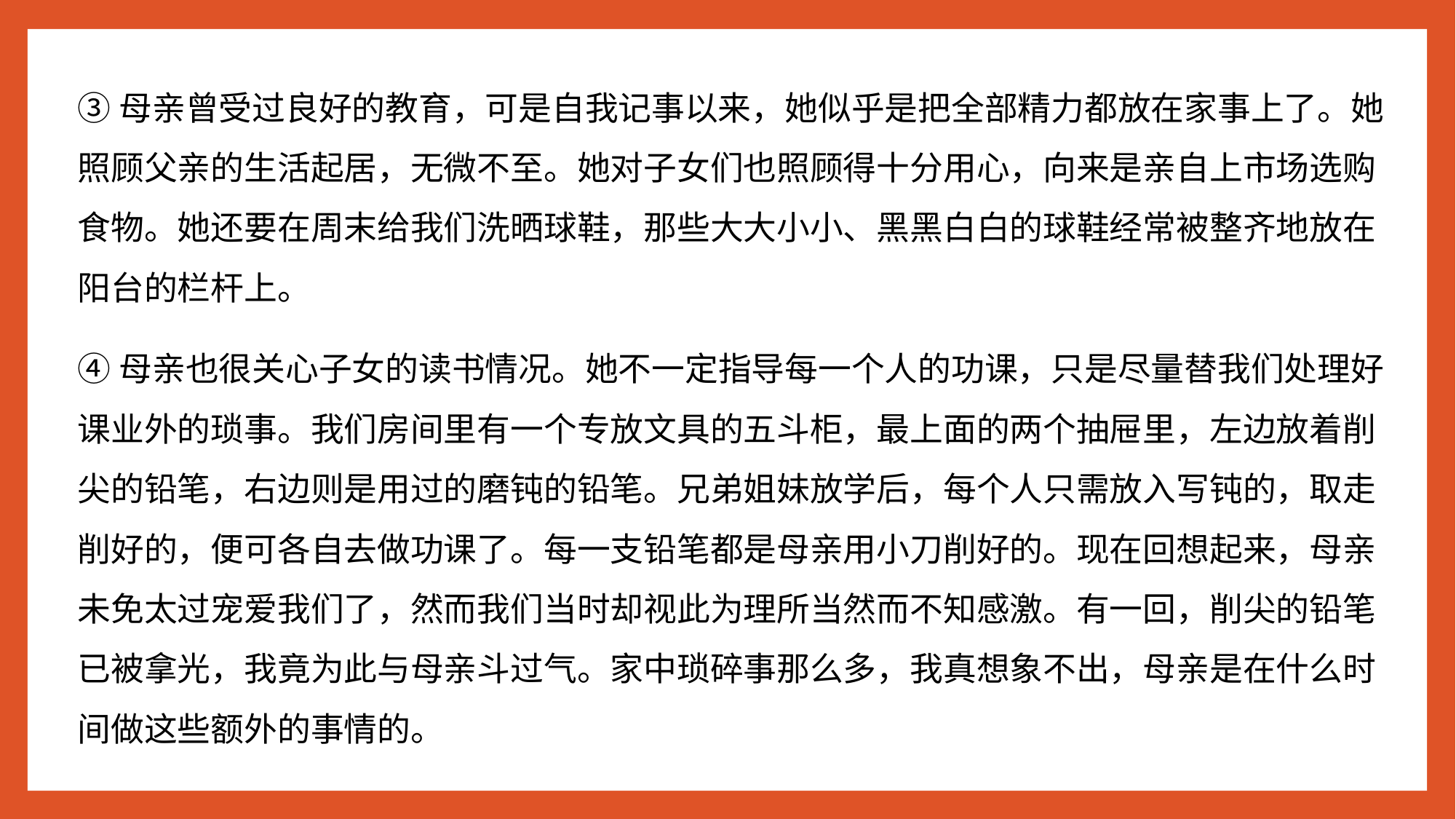

③母亲曾受过良好的教育，可是自我记事以来，她似乎是把全部精力都放在家事上了。她照顾父亲的生活起居，无微不至。她对子女们也照顾得十分用心，向来是亲自上市场选购食物。她还要在周末给我们洗晒球鞋，那些大大小小、黑黑白白的球鞋经常被整齐地放在阳台的栏杆上。
④母亲也很关心子女的读书情况。她不一定指导每一个人的功课，只是尽量替我们处理好课业外的琐事。我们房间里有一个专放文具的五斗柜，最上面的两个抽屉里，左边放着削尖的铅笔，右边则是用过的磨钝的铅笔。兄弟姐妹放学后，每个人只需放入写钝的，取走削好的，便可各自去做功课了。每一支铅笔都是母亲用小刀削好的。现在回想起来，母亲未免太过宠爱我们了，然而我们当时却视此为理所当然而不知感激。有一回，削尖的铅笔已被拿光，我竟为此与母亲斗过气。家中琐碎事那么多，我真想象不出，母亲是在什么时间做这些额外的事情的。